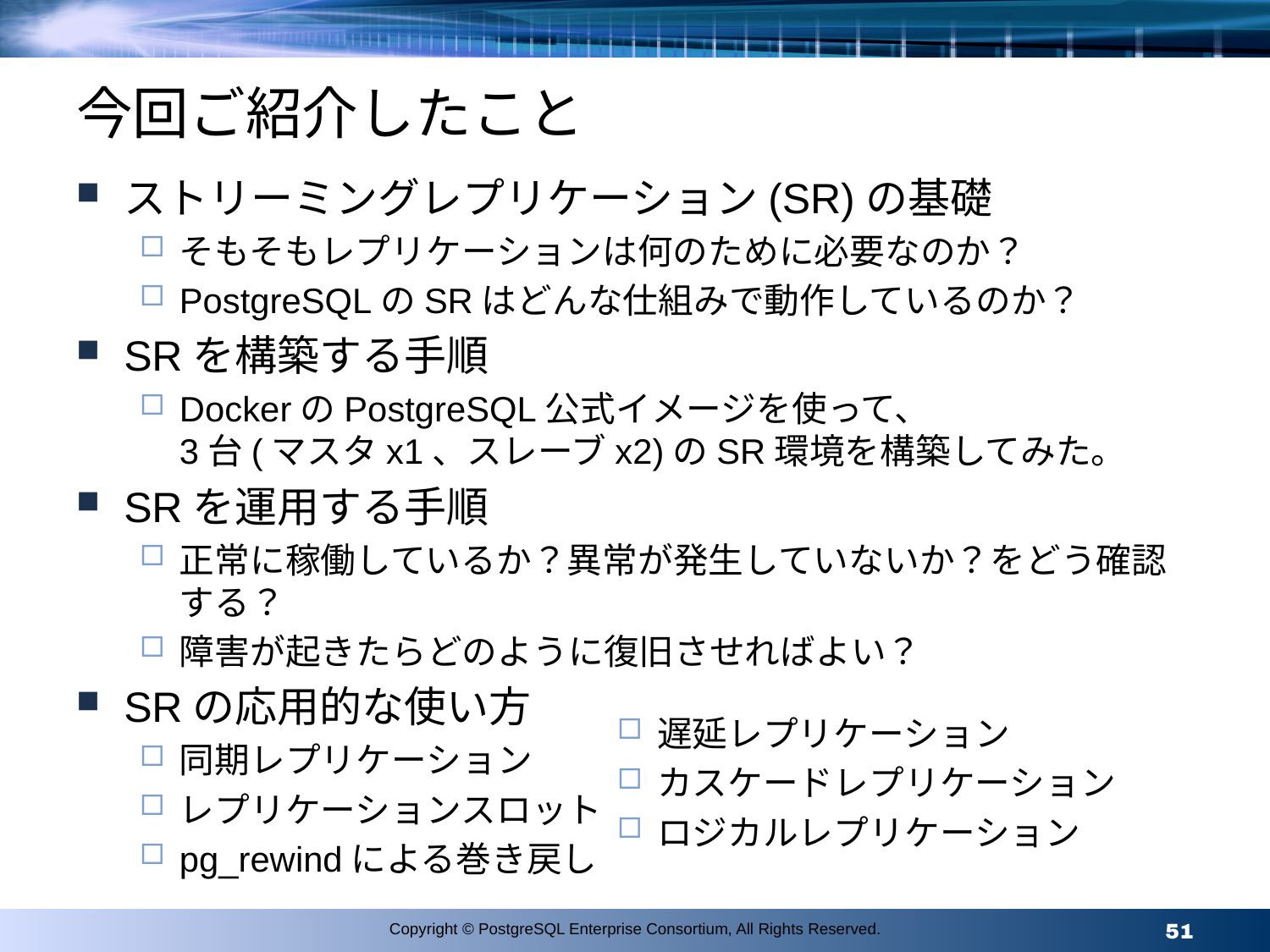

# 今回ご紹介したこと
ストリーミングレプリケーション(SR)の基礎
そもそもレプリケーションは何のために必要なのか？
PostgreSQLのSRはどんな仕組みで動作しているのか？
SRを構築する手順
DockerのPostgreSQL公式イメージを使って、
3台(マスタx1、スレーブx2)のSR環境を構築してみた。
SRを運用する手順
正常に稼働しているか？異常が発生していないか？をどう確認する？
障害が起きたらどのように復旧させればよい？
SRの応用的な使い方
同期レプリケーション
レプリケーションスロット
pg_rewindによる巻き戻し

遅延レプリケーション
カスケードレプリケーション
ロジカルレプリケーション

51